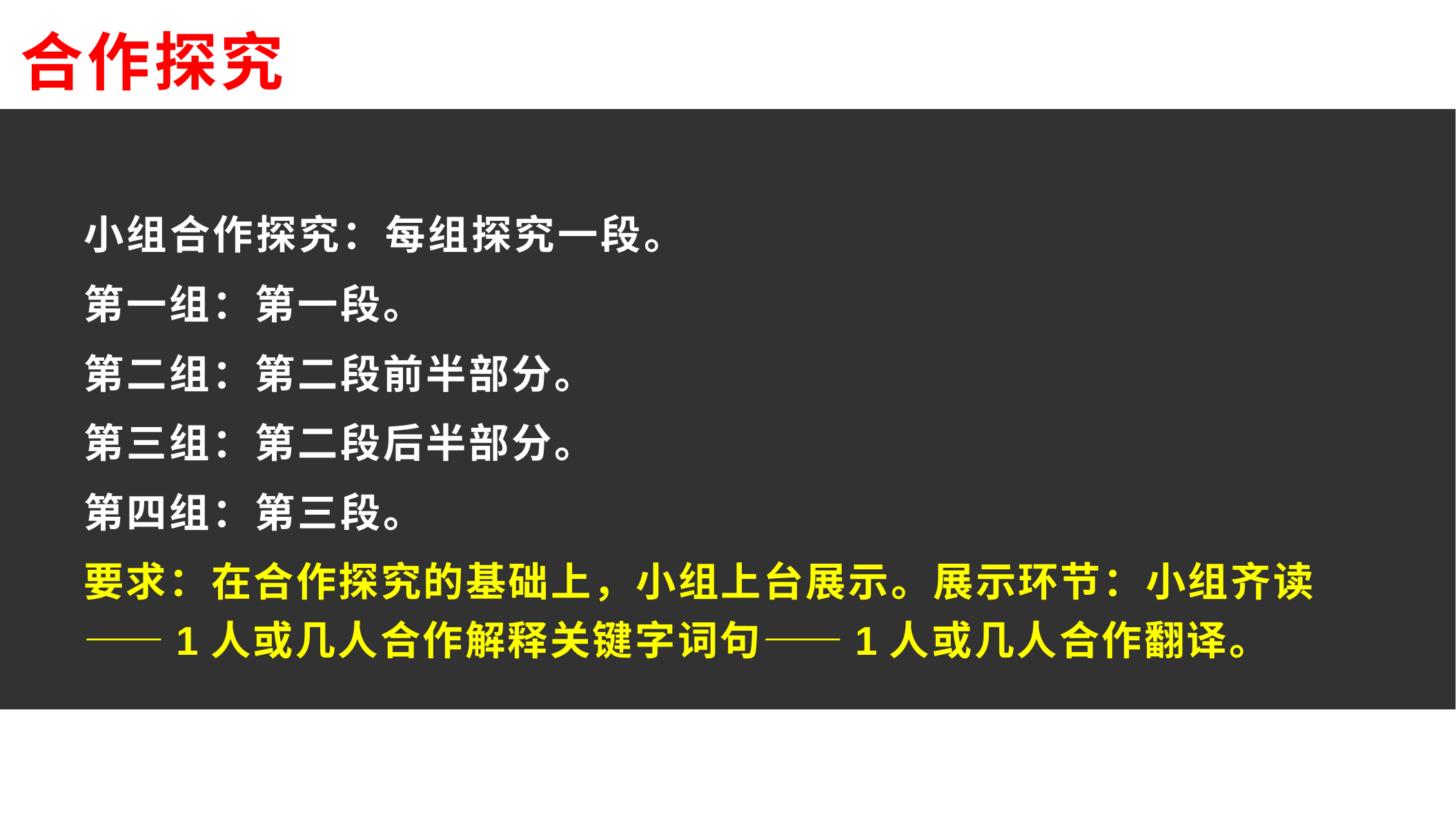

合作探究

小组合作探究：每组探究一段。
第一组：第一段。
第二组：第二段前半部分。
第三组：第二段后半部分。
第四组：第三段。
要求：在合作探究的基础上，小组上台展示。展示环节：小组齐读——1人或几人合作解释关键字词句——1人或几人合作翻译。